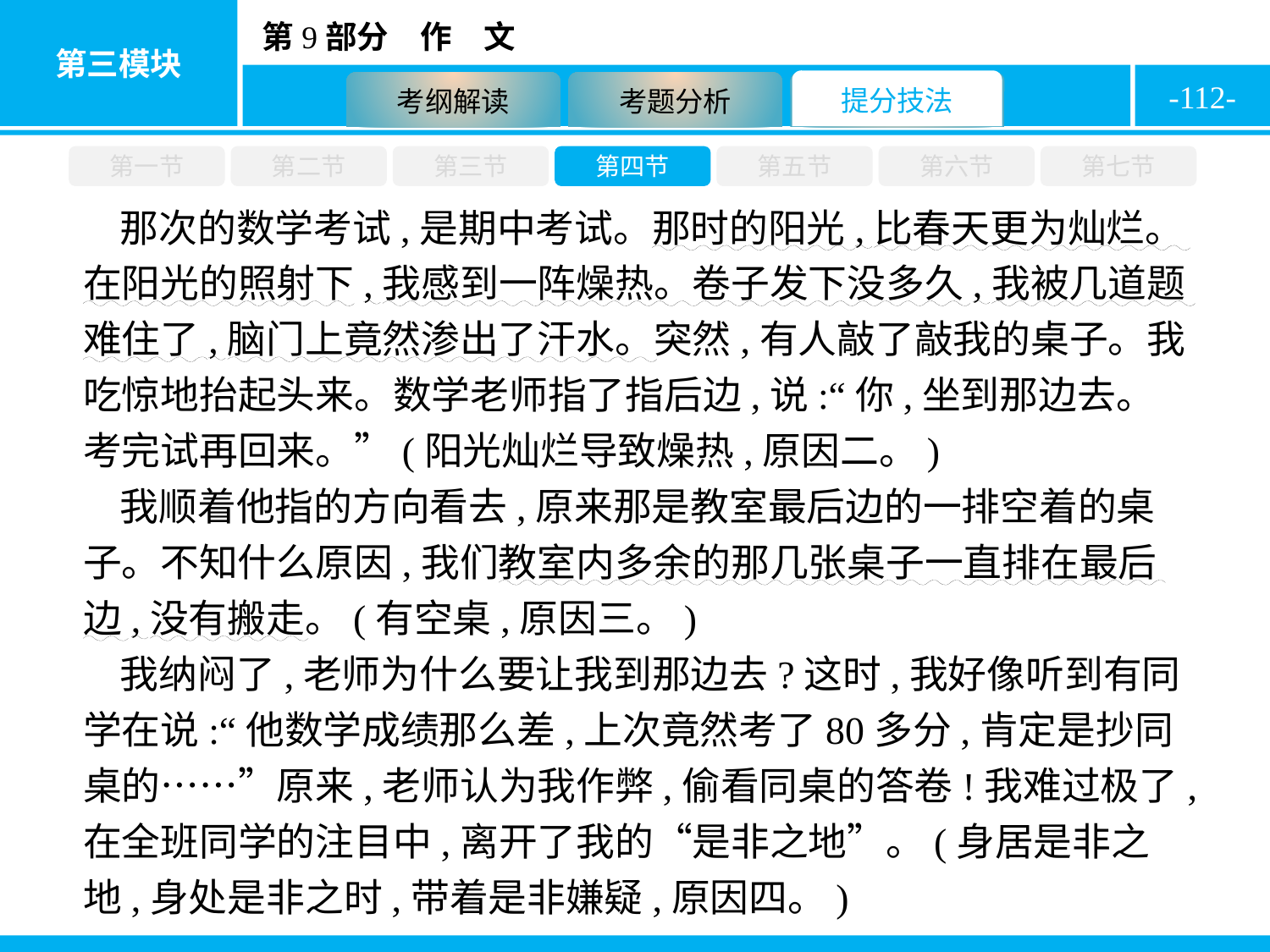

-112-
第一节
第二节
第三节
第四节
第五节
第六节
第七节
那次的数学考试,是期中考试。那时的阳光,比春天更为灿烂。在阳光的照射下,我感到一阵燥热。卷子发下没多久,我被几道题难住了,脑门上竟然渗出了汗水。突然,有人敲了敲我的桌子。我吃惊地抬起头来。数学老师指了指后边,说:“你,坐到那边去。考完试再回来。”(阳光灿烂导致燥热,原因二。)
我顺着他指的方向看去,原来那是教室最后边的一排空着的桌子。不知什么原因,我们教室内多余的那几张桌子一直排在最后边,没有搬走。(有空桌,原因三。)
我纳闷了,老师为什么要让我到那边去?这时,我好像听到有同学在说:“他数学成绩那么差,上次竟然考了80多分,肯定是抄同桌的……”原来,老师认为我作弊,偷看同桌的答卷!我难过极了,在全班同学的注目中,离开了我的“是非之地”。(身居是非之地,身处是非之时,带着是非嫌疑,原因四。)